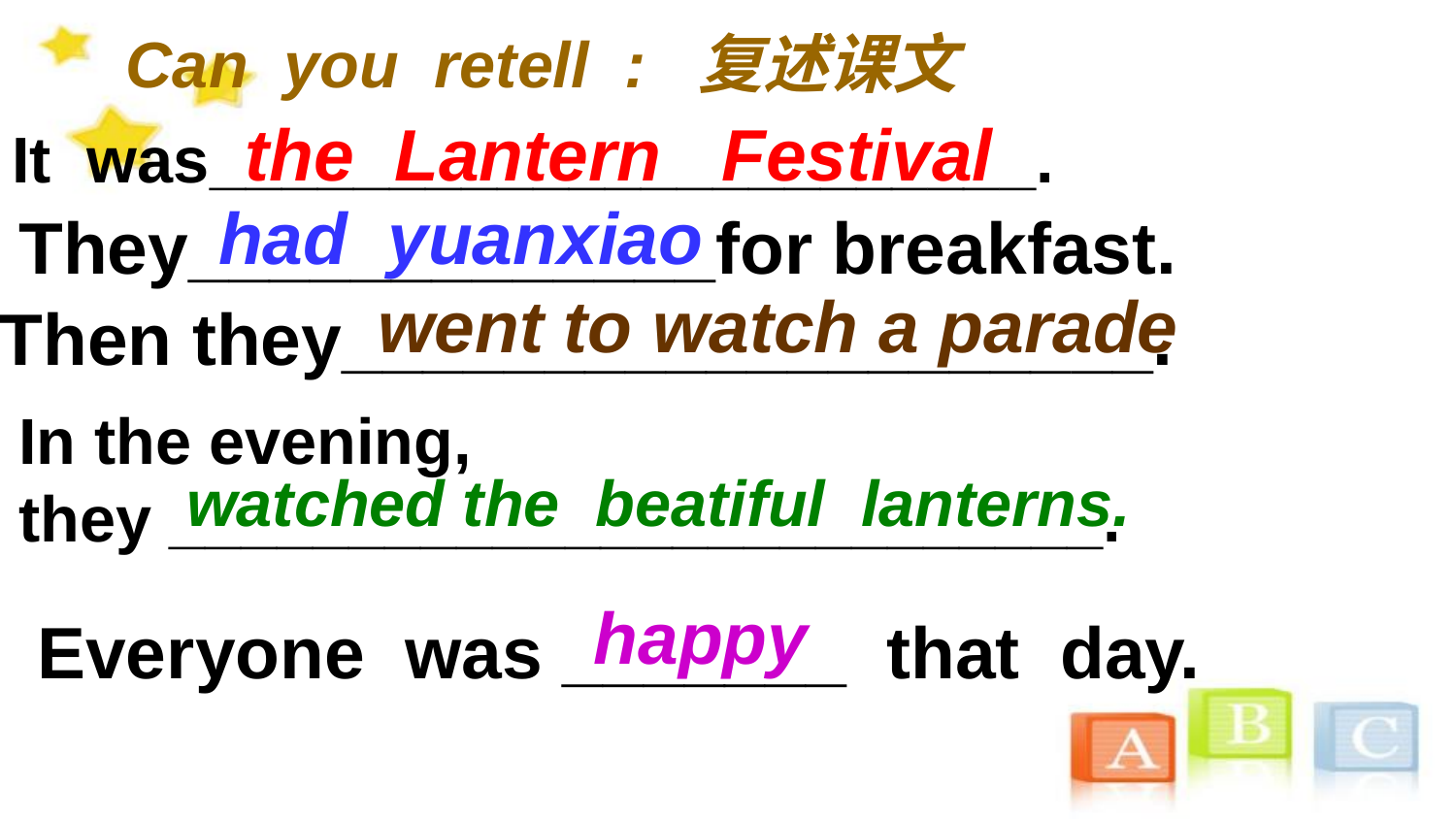

Can  you  retell  :  复述课文
the  Lantern   Festival
It  was_______________________.
had  yuanxiao
They_____________for breakfast.
went to watch a parade
Then they____________________.

In the evening,
they __________________________.

watched the  beatiful  lanterns.

happy
Everyone  was _______  that  day.